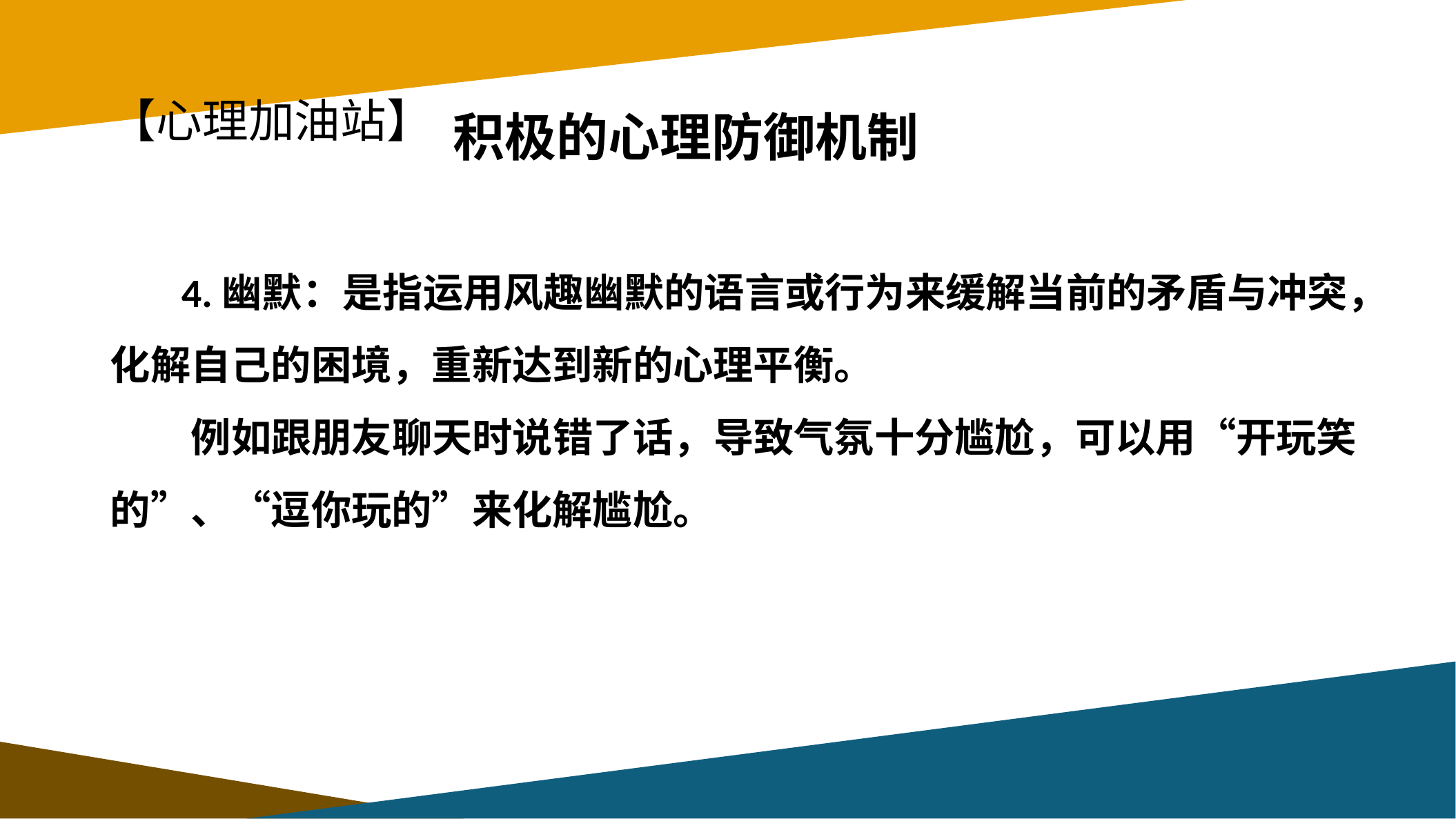

# 【心理加油站】
积极的心理防御机制
    4.幽默：是指运用风趣幽默的语言或行为来缓解当前的矛盾与冲突，化解自己的困境，重新达到新的心理平衡。
    例如跟朋友聊天时说错了话，导致气氛十分尴尬，可以用“开玩笑的”、“逗你玩的”来化解尴尬。